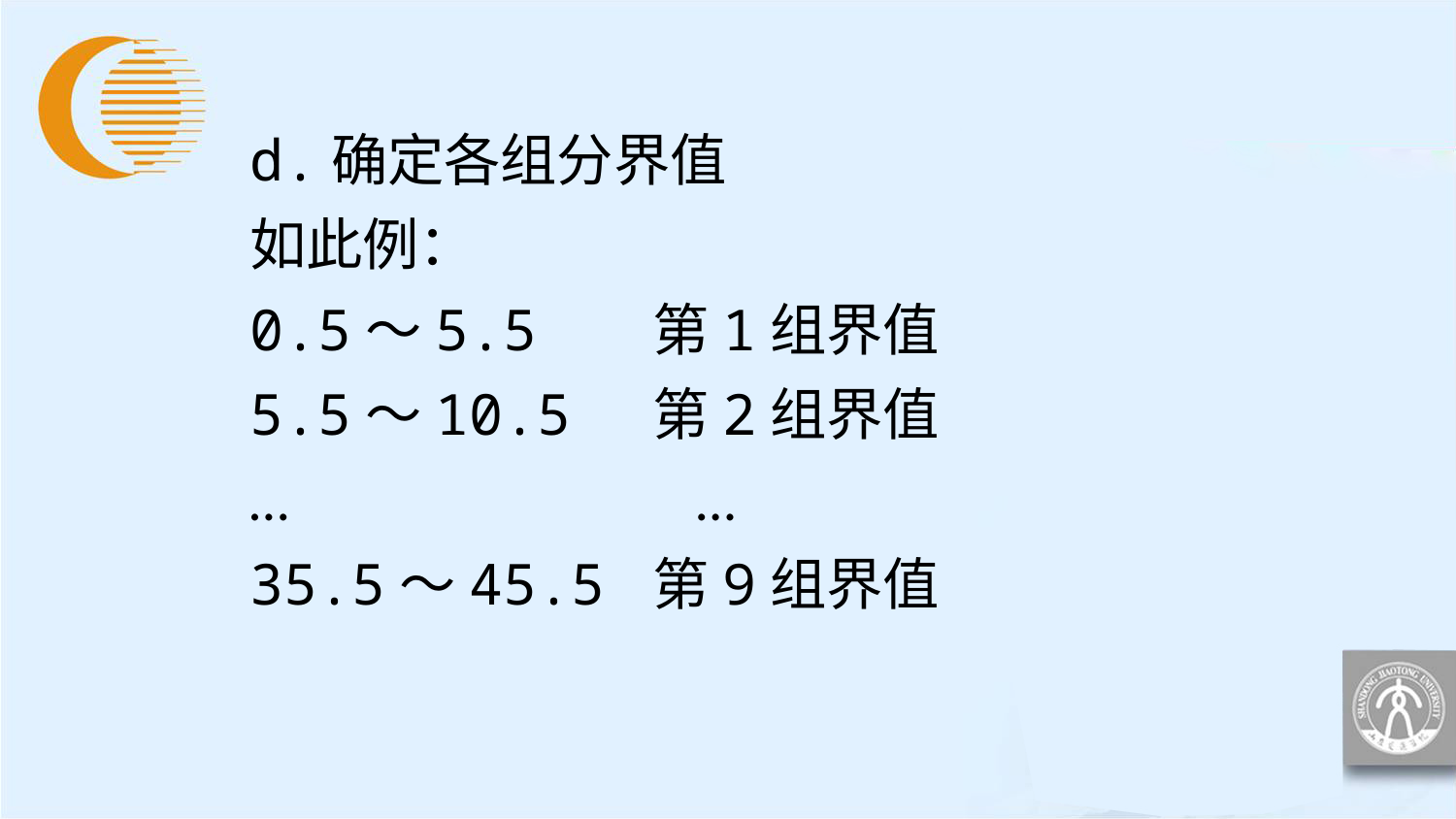

d.确定各组分界值
如此例：
0.5～5.5   第1组界值
5.5～10.5  第2组界值
…            …
35.5～45.5 第9组界值